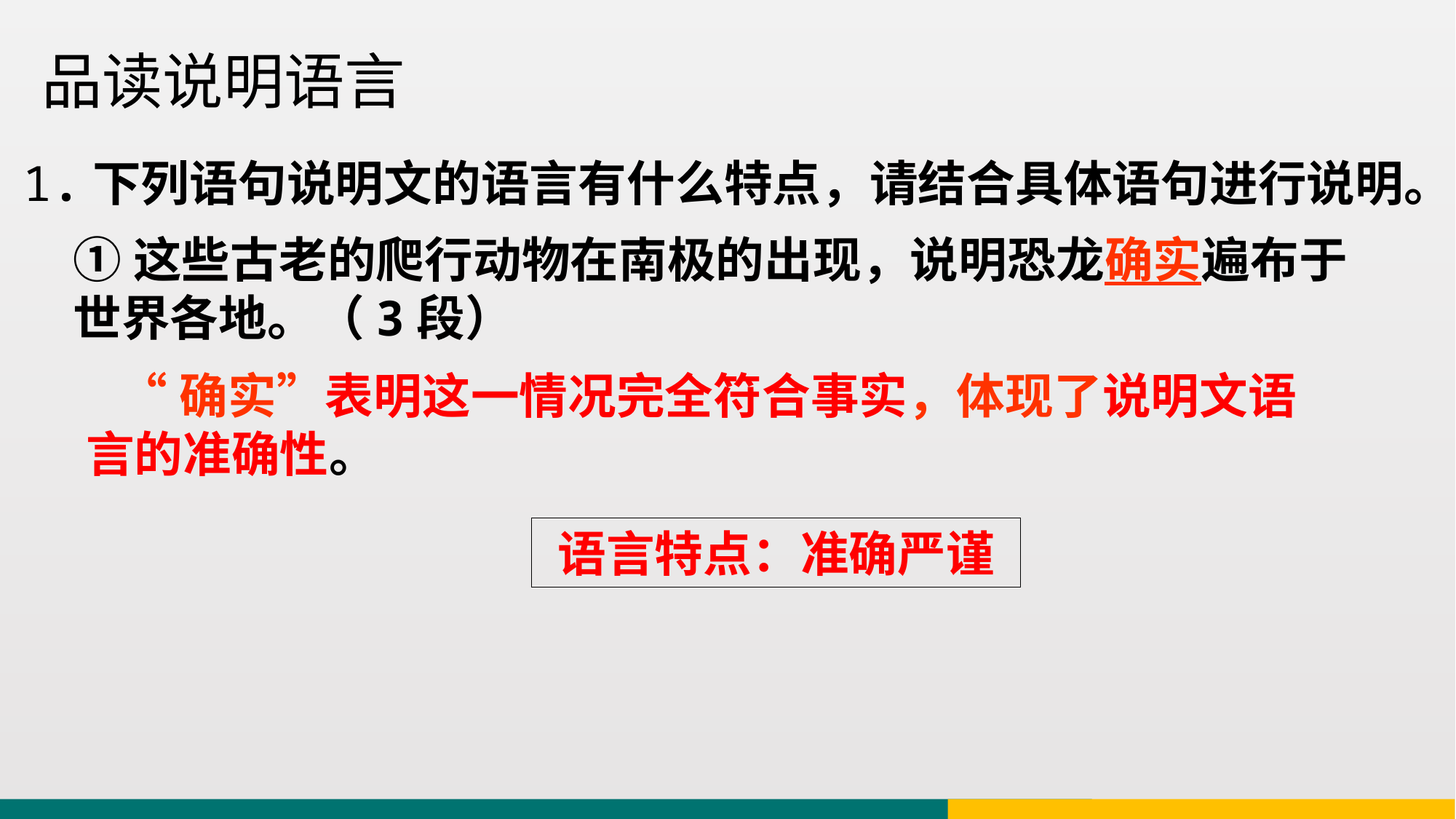

品读说明语言
1.下列语句说明文的语言有什么特点，请结合具体语句进行说明。
①这些古老的爬行动物在南极的出现，说明恐龙确实遍布于世界各地。（3段）
   “确实”表明这一情况完全符合事实，体现了说明文语言的准确性。
语言特点：准确严谨